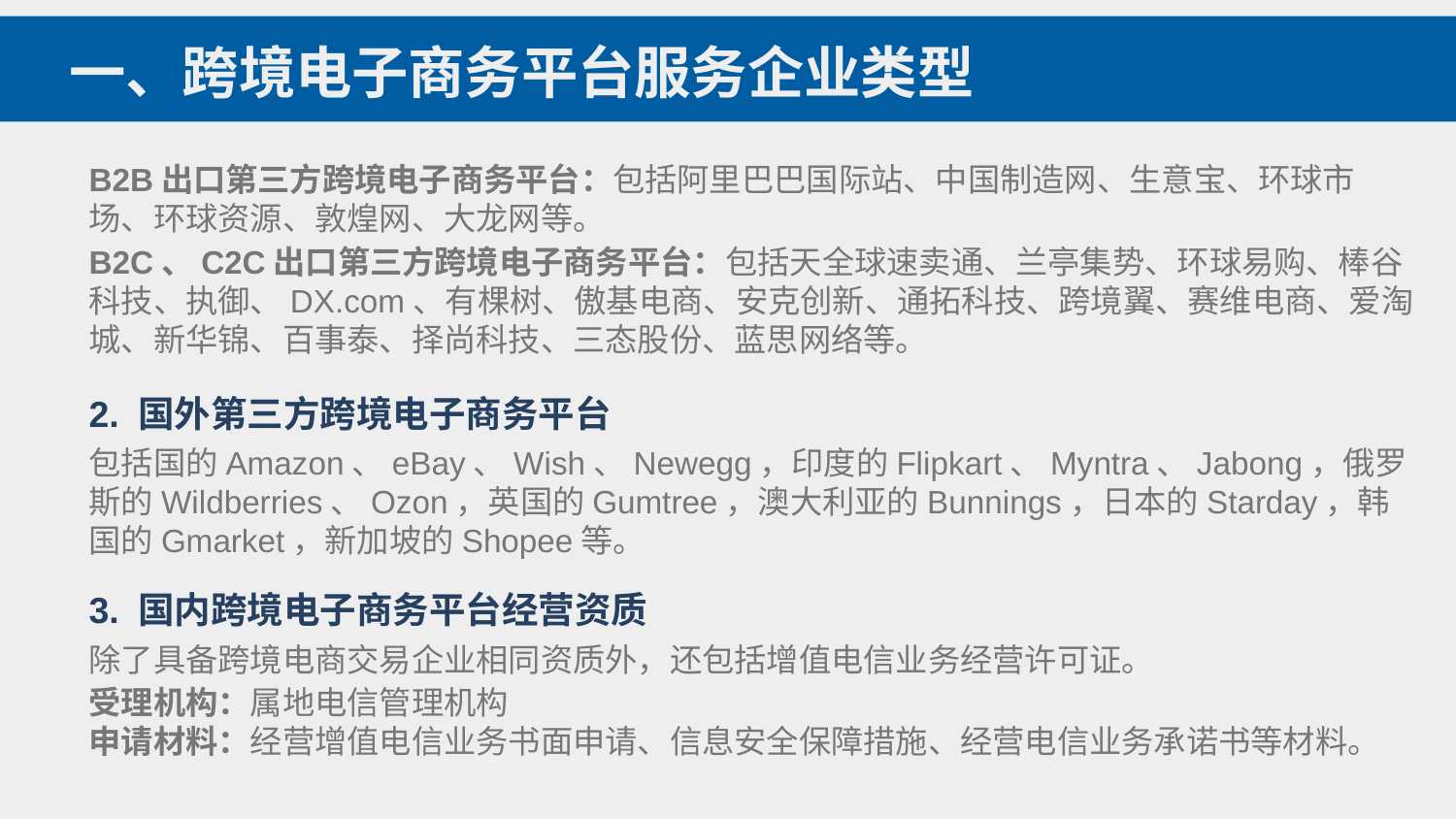

一、跨境电子商务平台服务企业类型
B2B出口第三方跨境电子商务平台：包括阿里巴巴国际站、中国制造网、生意宝、环球市场、环球资源、敦煌网、大龙网等。
B2C、C2C出口第三方跨境电子商务平台：包括天全球速卖通、兰亭集势、环球易购、棒谷科技、执御、DX.com、有棵树、傲基电商、安克创新、通拓科技、跨境翼、赛维电商、爱淘城、新华锦、百事泰、择尚科技、三态股份、蓝思网络等。
2. 国外第三方跨境电子商务平台
包括国的Amazon、eBay、Wish、Newegg，印度的Flipkart、Myntra、Jabong，俄罗斯的Wildberries、Ozon，英国的Gumtree，澳大利亚的Bunnings，日本的Starday，韩国的Gmarket，新加坡的Shopee等。
3. 国内跨境电子商务平台经营资质
除了具备跨境电商交易企业相同资质外，还包括增值电信业务经营许可证。
受理机构：属地电信管理机构
申请材料：经营增值电信业务书面申请、信息安全保障措施、经营电信业务承诺书等材料。